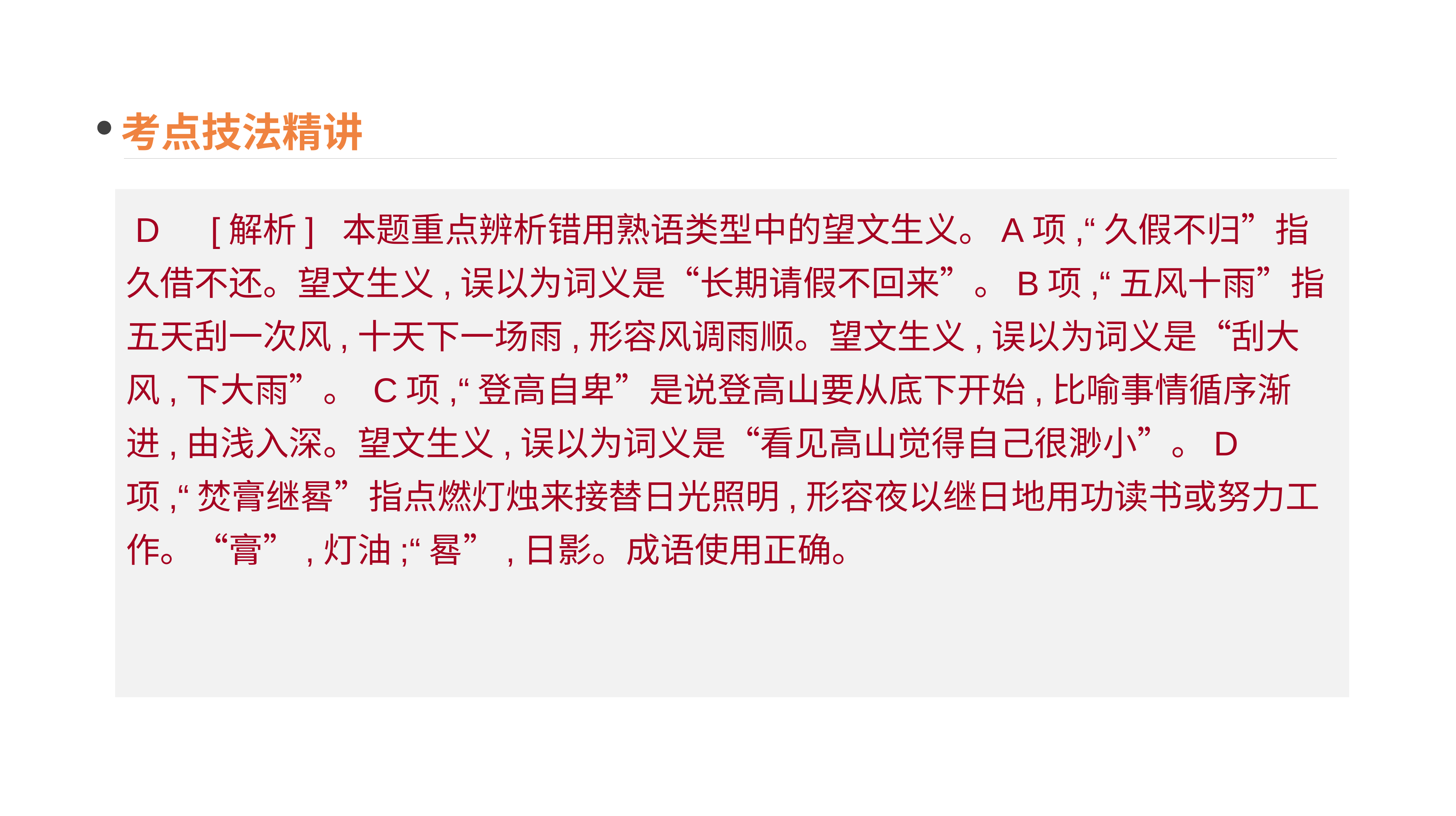

考点技法精讲

 D　[解析]  本题重点辨析错用熟语类型中的望文生义。A项,“久假不归”指久借不还。望文生义,误以为词义是“长期请假不回来”。B项,“五风十雨”指五天刮一次风,十天下一场雨,形容风调雨顺。望文生义,误以为词义是“刮大风,下大雨”。 C项,“登高自卑”是说登高山要从底下开始,比喻事情循序渐进,由浅入深。望文生义,误以为词义是“看见高山觉得自己很渺小”。D项,“焚膏继晷”指点燃灯烛来接替日光照明,形容夜以继日地用功读书或努力工作。“膏”,灯油;“晷”,日影。成语使用正确。